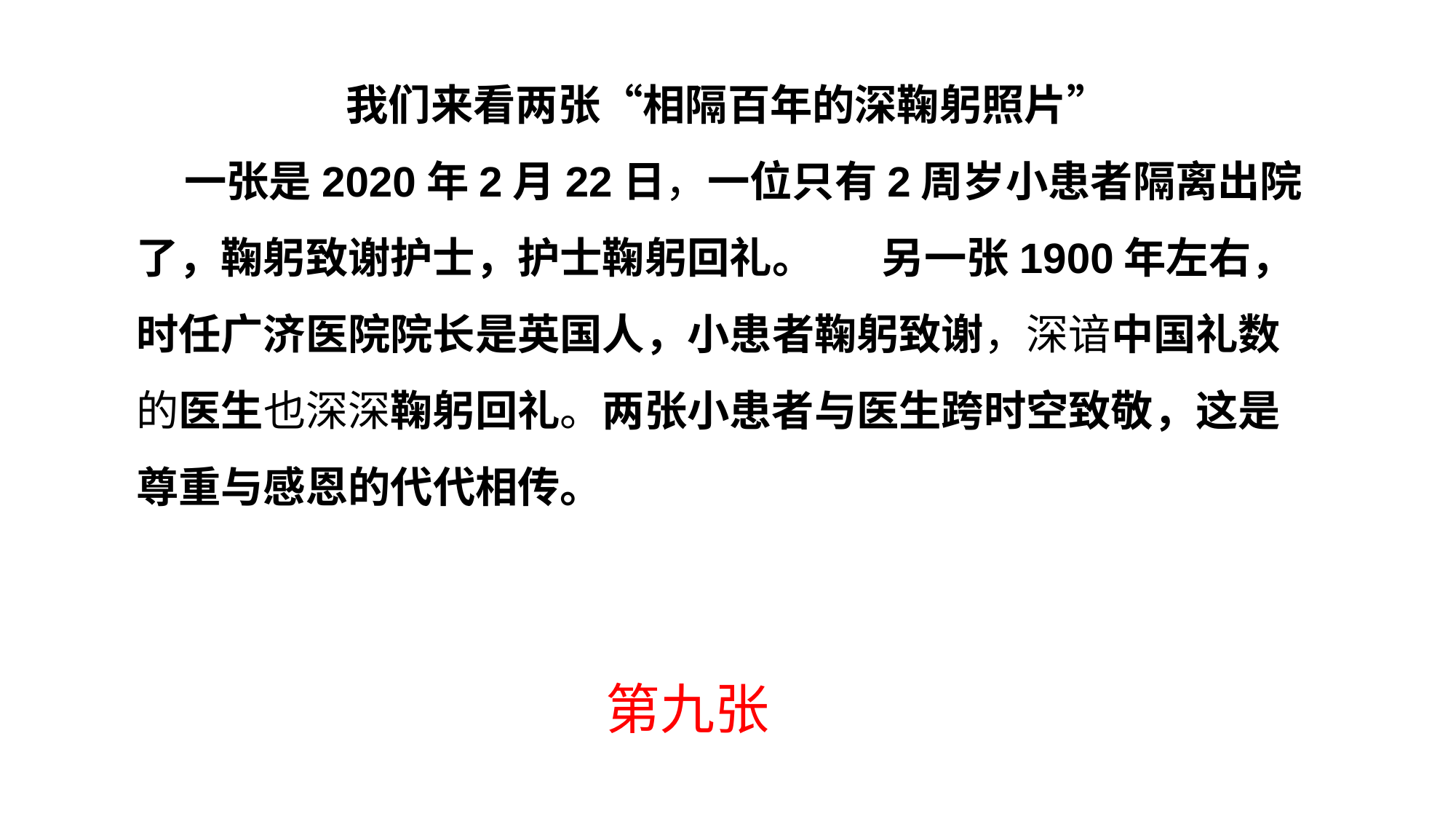

我们来看两张“相隔百年的深鞠躬照片”
    一张是2020年2月22日，一位只有2周岁小患者隔离出院了，鞠躬致谢护士，护士鞠躬回礼。       另一张1900年左右，时任广济医院院长是英国人，小患者鞠躬致谢，深谙中国礼数的医生也深深鞠躬回礼。两张小患者与医生跨时空致敬，这是尊重与感恩的代代相传。

第九张